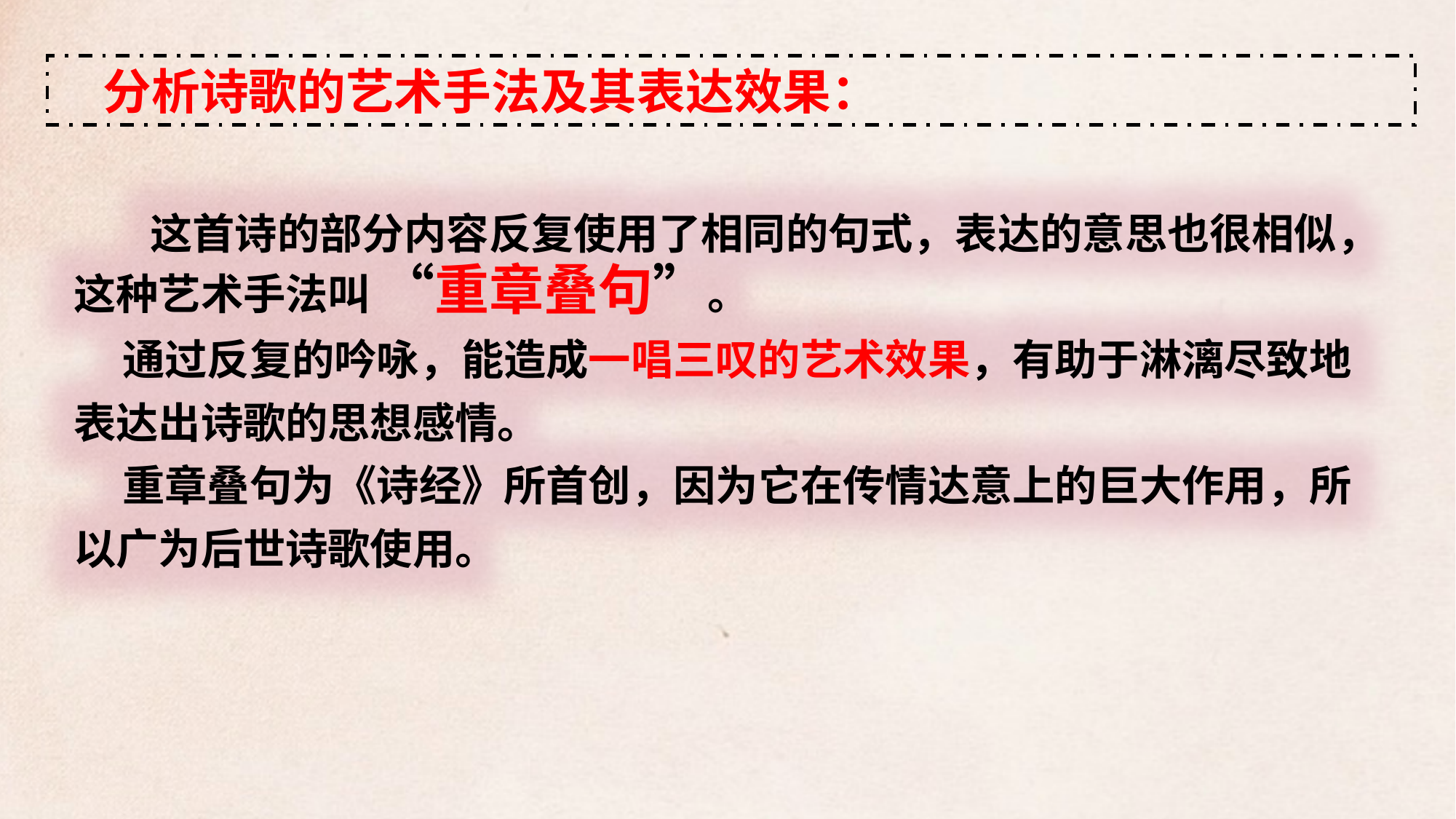

分析诗歌的艺术手法及其表达效果：
       这首诗的部分内容反复使用了相同的句式，表达的意思也很相似，这种艺术手法叫 “重章叠句”。
    通过反复的吟咏，能造成一唱三叹的艺术效果，有助于淋漓尽致地表达出诗歌的思想感情。
    重章叠句为《诗经》所首创，因为它在传情达意上的巨大作用，所以广为后世诗歌使用。